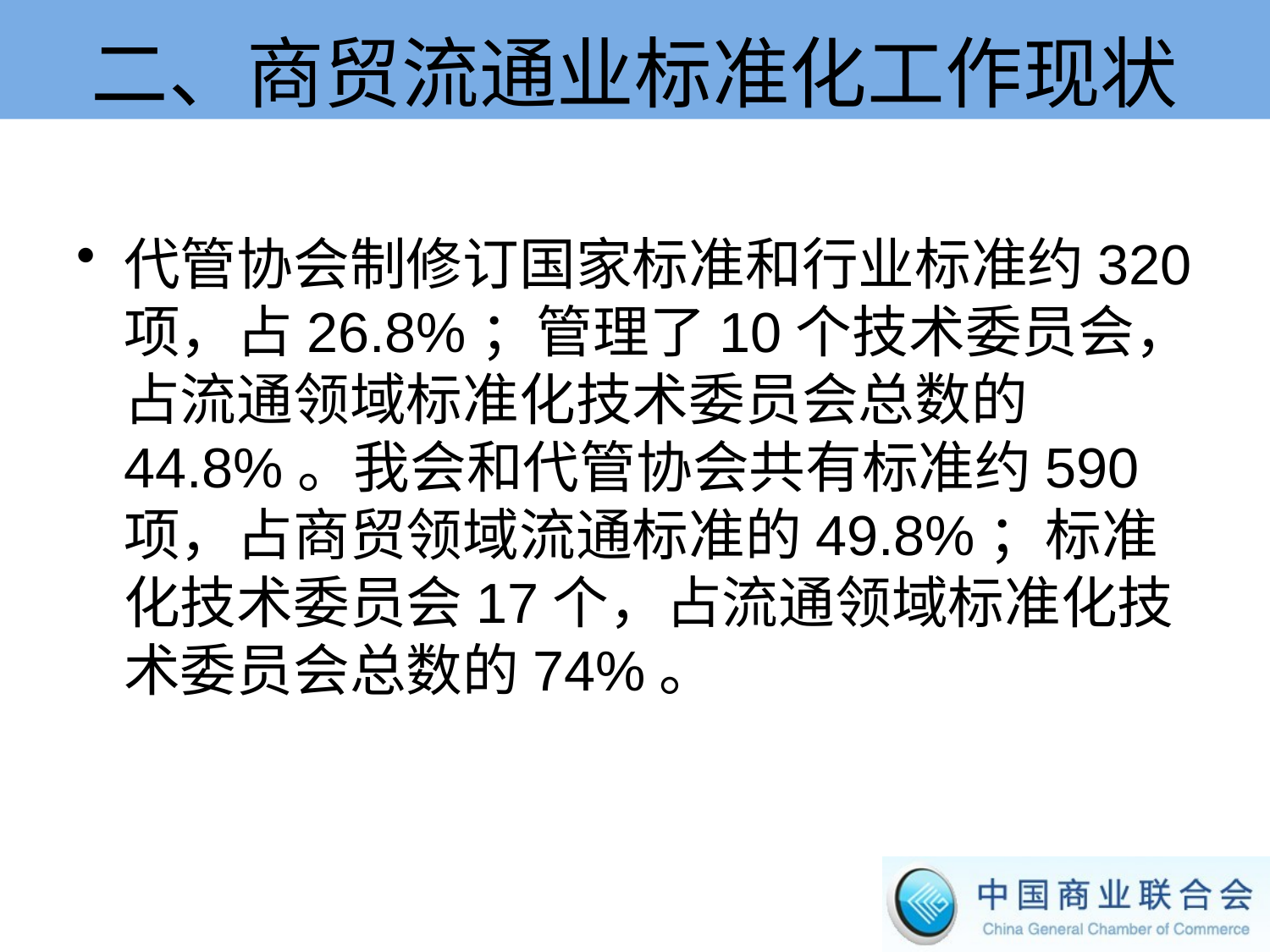

# 二、商贸流通业标准化工作现状
代管协会制修订国家标准和行业标准约320项，占26.8%；管理了10个技术委员会，占流通领域标准化技术委员会总数的44.8%。我会和代管协会共有标准约590项，占商贸领域流通标准的49.8%；标准化技术委员会17个，占流通领域标准化技术委员会总数的74%。